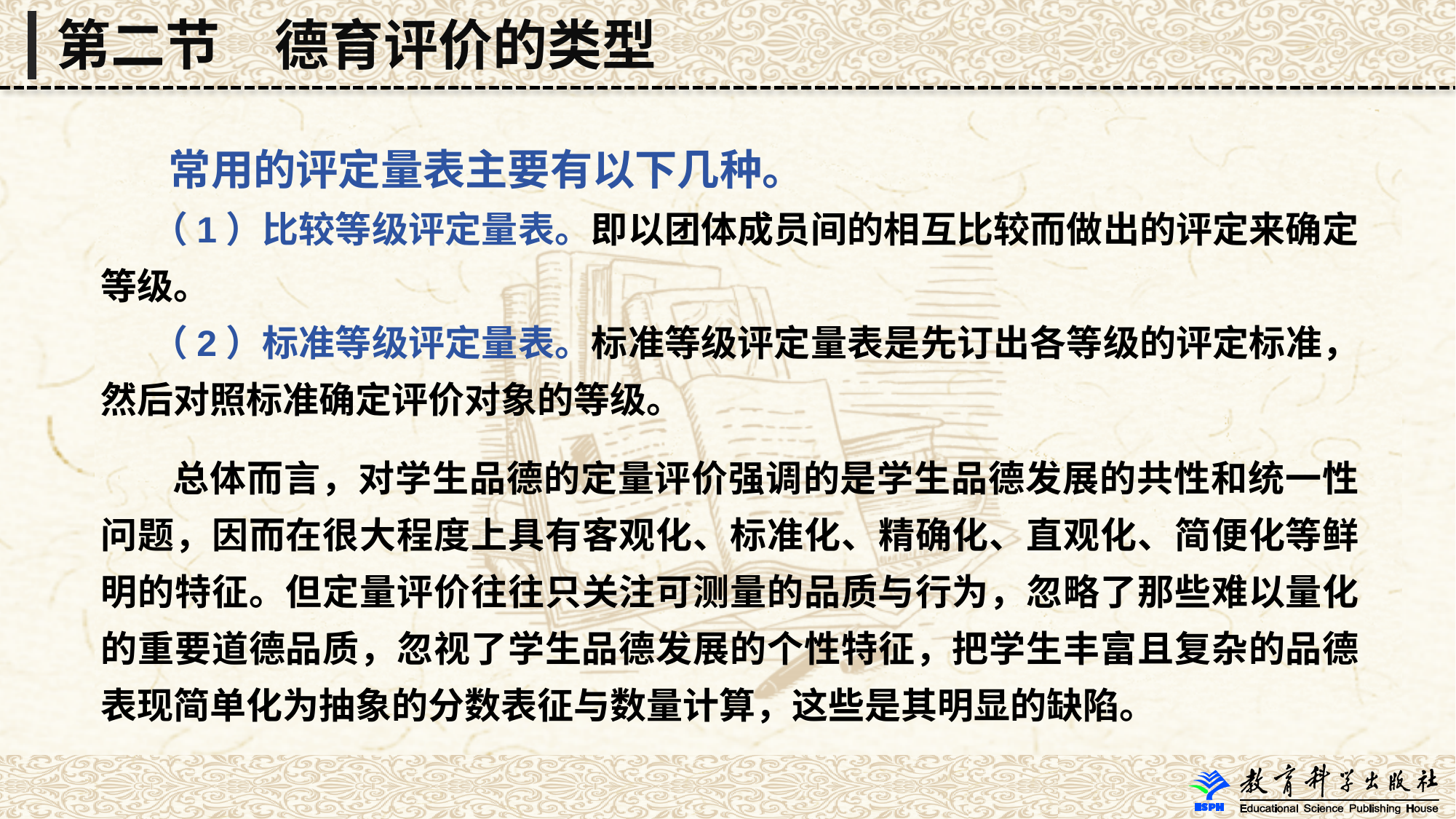

第二节　德育评价的类型
      常用的评定量表主要有以下几种。
     （1）比较等级评定量表。即以团体成员间的相互比较而做出的评定来确定等级。
     （2）标准等级评定量表。标准等级评定量表是先订出各等级的评定标准，然后对照标准确定评价对象的等级。

       总体而言，对学生品德的定量评价强调的是学生品德发展的共性和统一性问题，因而在很大程度上具有客观化、标准化、精确化、直观化、简便化等鲜明的特征。但定量评价往往只关注可测量的品质与行为，忽略了那些难以量化的重要道德品质，忽视了学生品德发展的个性特征，把学生丰富且复杂的品德表现简单化为抽象的分数表征与数量计算，这些是其明显的缺陷。